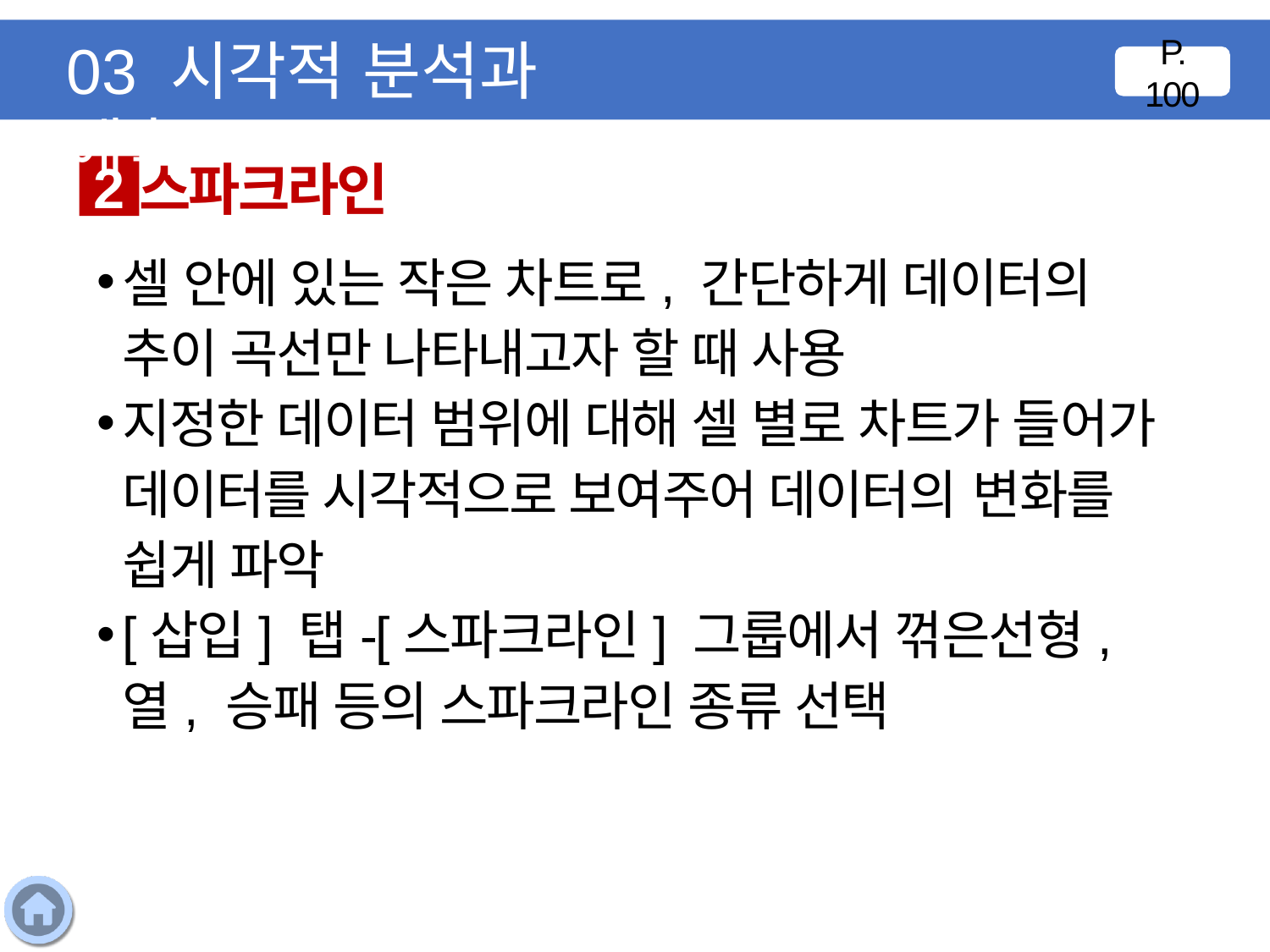

03 시각적 분석과 예측
P. 100
스파크라인
2
셀 안에 있는 작은 차트로, 간단하게 데이터의 추이 곡선만 나타내고자 할 때 사용
지정한 데이터 범위에 대해 셀 별로 차트가 들어가 데이터를 시각적으로 보여주어 데이터의 변화를 쉽게 파악
[삽입] 탭-[스파크라인] 그룹에서 꺾은선형, 열, 승패 등의 스파크라인 종류 선택